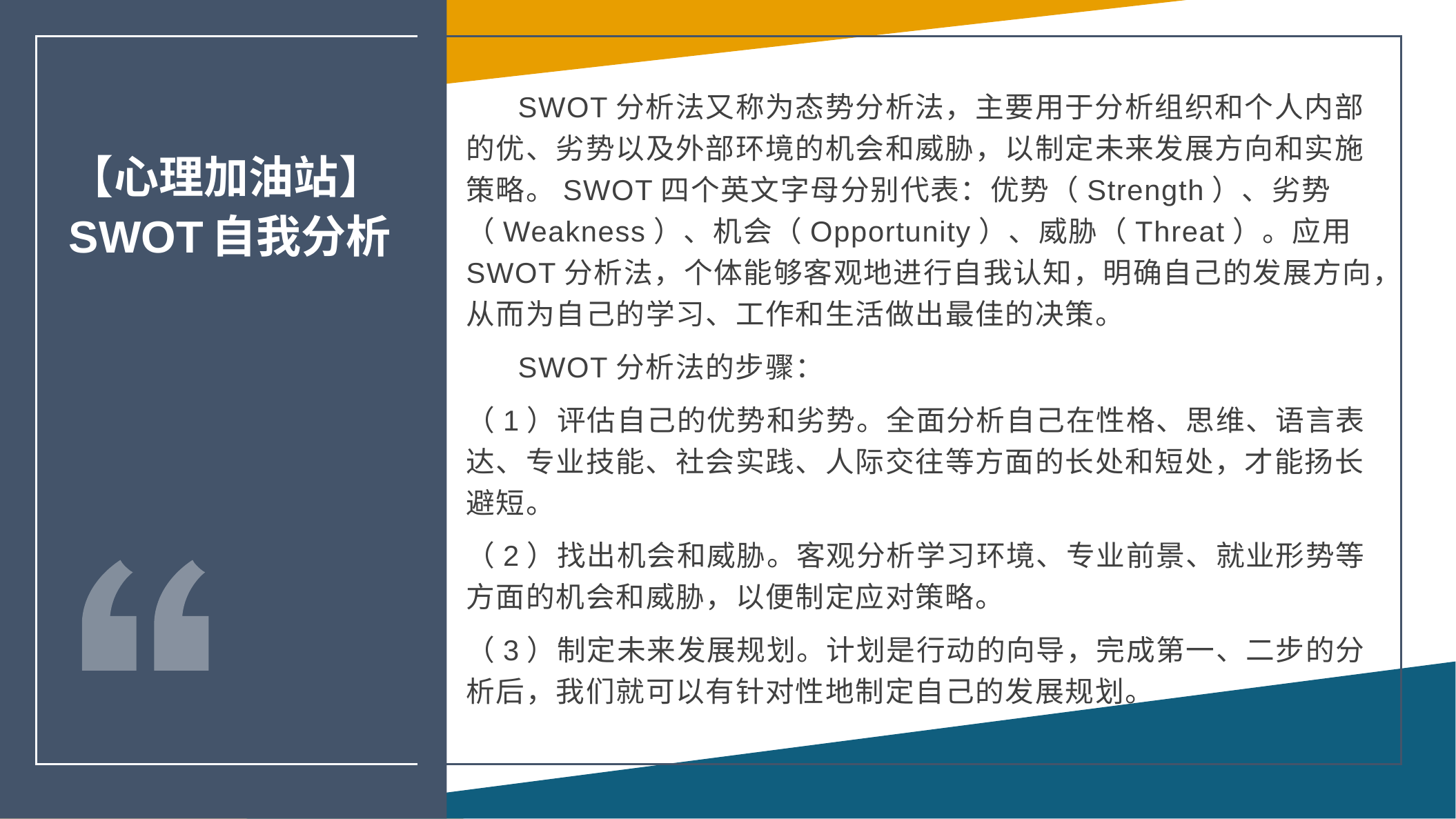

SWOT分析法又称为态势分析法，主要用于分析组织和个人内部的优、劣势以及外部环境的机会和威胁，以制定未来发展方向和实施策略。SWOT四个英文字母分别代表：优势（Strength）、劣势（Weakness）、机会（Opportunity）、威胁（Threat）。应用SWOT分析法，个体能够客观地进行自我认知，明确自己的发展方向，从而为自己的学习、工作和生活做出最佳的决策。
SWOT分析法的步骤：
（1）评估自己的优势和劣势。全面分析自己在性格、思维、语言表达、专业技能、社会实践、人际交往等方面的长处和短处，才能扬长避短。
（2）找出机会和威胁。客观分析学习环境、专业前景、就业形势等方面的机会和威胁，以便制定应对策略。
（3）制定未来发展规划。计划是行动的向导，完成第一、二步的分析后，我们就可以有针对性地制定自己的发展规划。
【心理加油站】SWOT自我分析